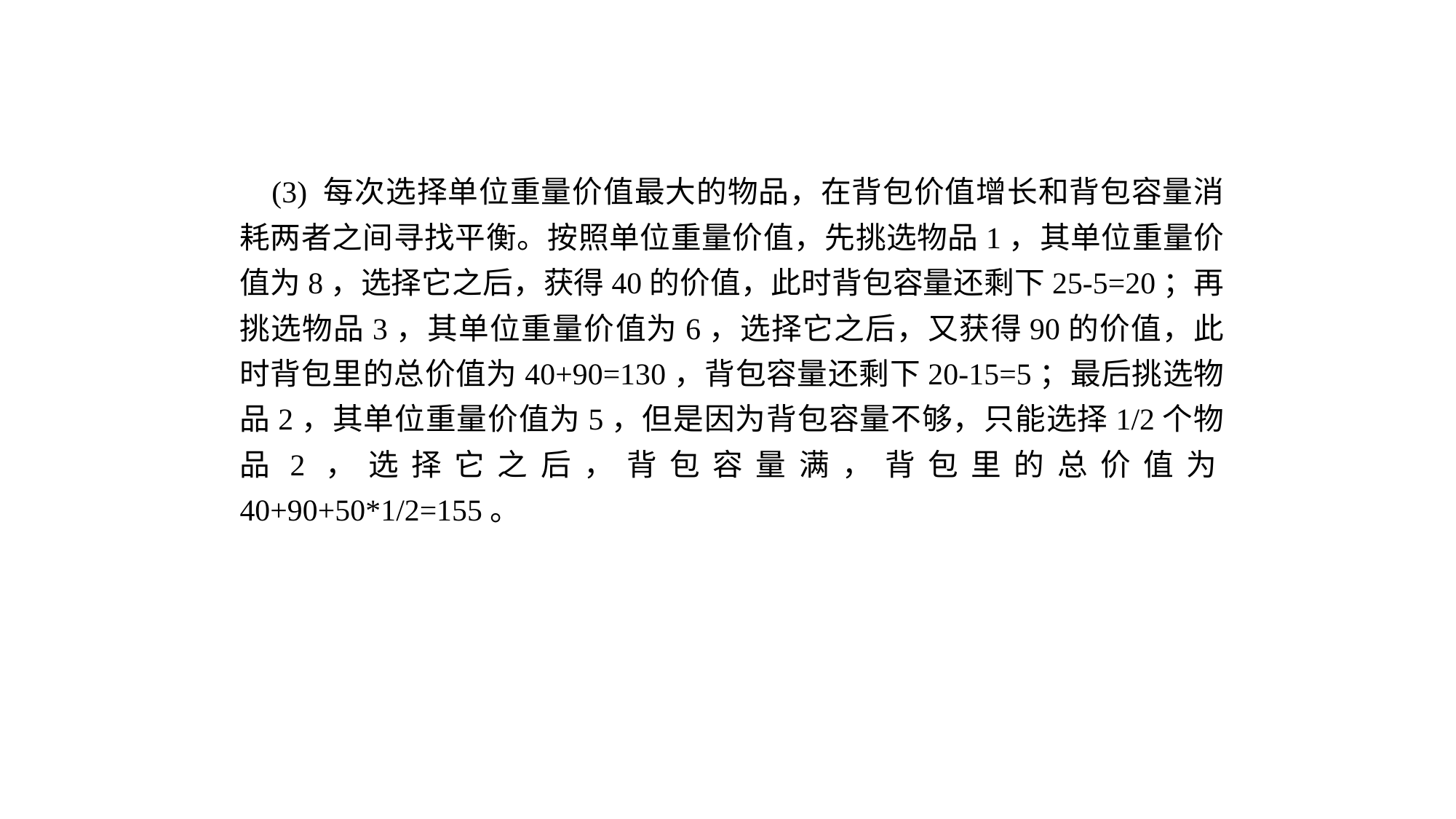

(3) 每次选择单位重量价值最大的物品，在背包价值增长和背包容量消耗两者之间寻找平衡。按照单位重量价值，先挑选物品1，其单位重量价值为8，选择它之后，获得40的价值，此时背包容量还剩下25-5=20；再挑选物品3，其单位重量价值为6，选择它之后，又获得90的价值，此时背包里的总价值为40+90=130，背包容量还剩下20-15=5；最后挑选物品2，其单位重量价值为5，但是因为背包容量不够，只能选择1/2个物品2，选择它之后，背包容量满，背包里的总价值为40+90+50*1/2=155。